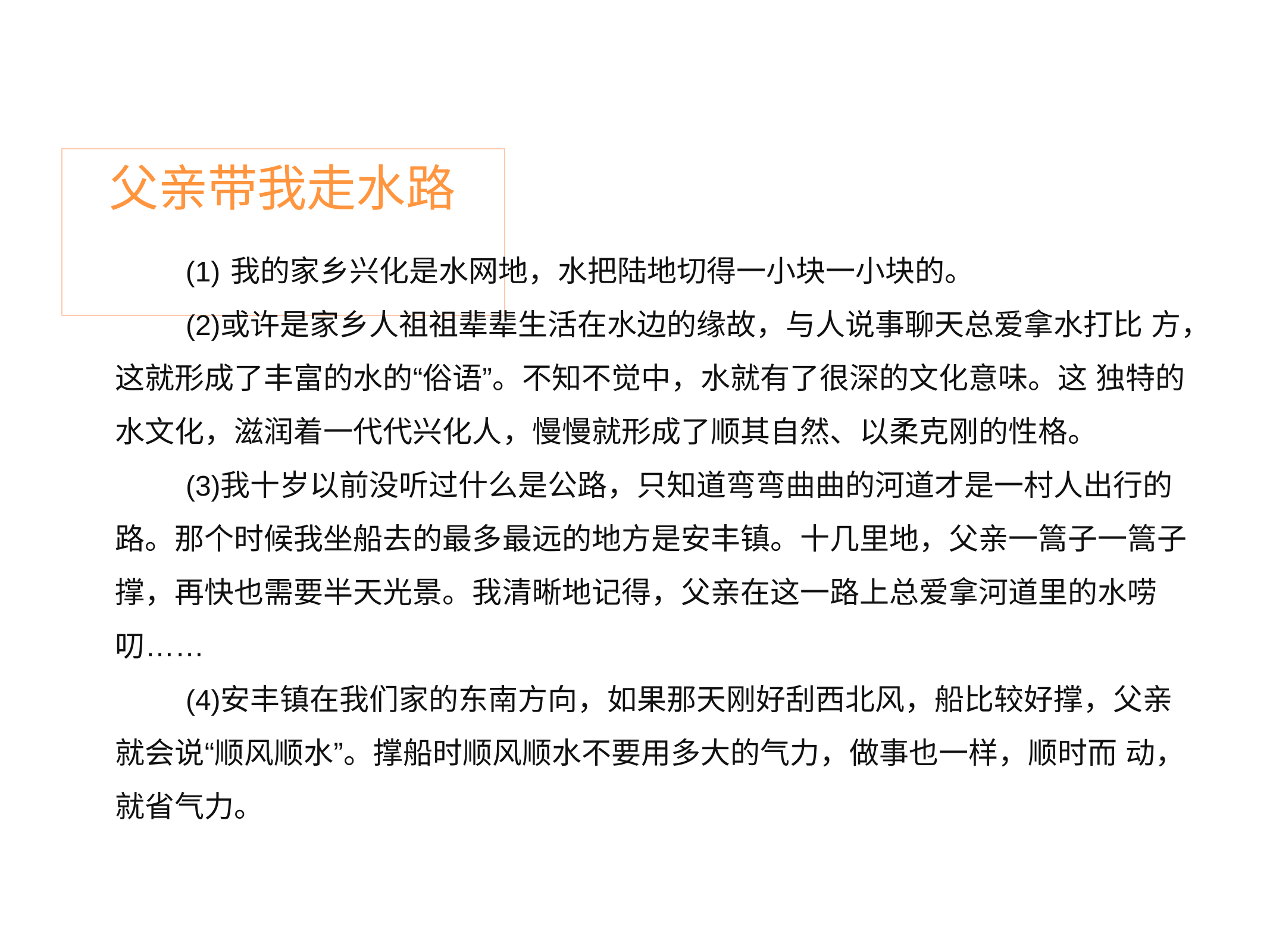

# 父亲带我走水路
我的家乡兴化是水网地，水把陆地切得一小块一小块的。
或许是家乡人祖祖辈辈生活在水边的缘故，与人说事聊天总爱拿水打比 方，这就形成了丰富的水的“俗语”。不知不觉中，水就有了很深的文化意味。这 独特的水文化，滋润着一代代兴化人，慢慢就形成了顺其自然、以柔克刚的性格。
我十岁以前没听过什么是公路，只知道弯弯曲曲的河道才是一村人出行的 路。那个时候我坐船去的最多最远的地方是安丰镇。十几里地，父亲一篙子一篙子 撑，再快也需要半天光景。我清晰地记得，父亲在这一路上总爱拿河道里的水唠 叨……
安丰镇在我们家的东南方向，如果那天刚好刮西北风，船比较好撑，父亲 就会说“顺风顺水”。撑船时顺风顺水不要用多大的气力，做事也一样，顺时而 动，就省气力。